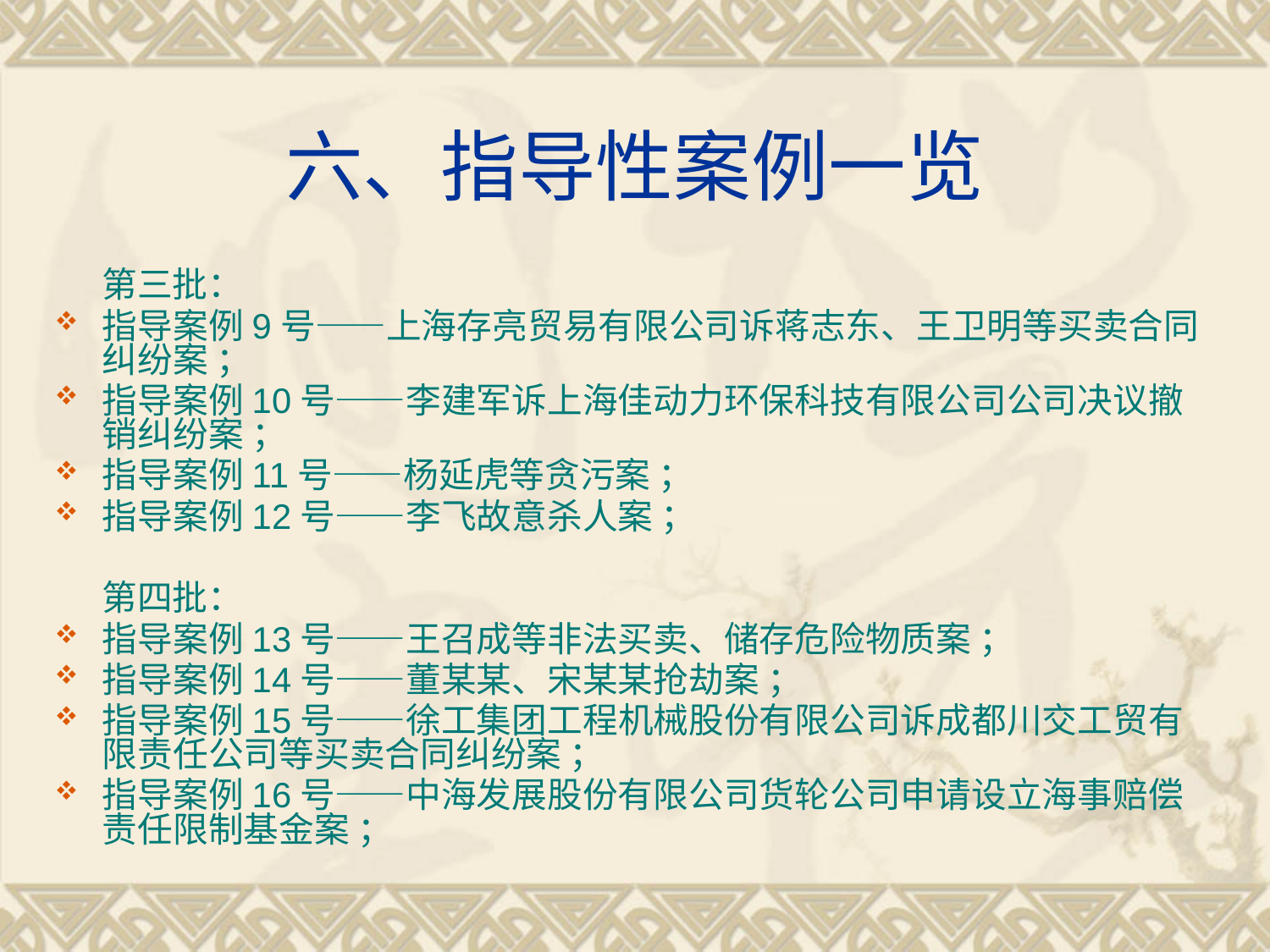

# 六、指导性案例一览
     第三批：
指导案例9号——上海存亮贸易有限公司诉蒋志东、王卫明等买卖合同纠纷案 ；
指导案例10号——李建军诉上海佳动力环保科技有限公司公司决议撤销纠纷案 ；
指导案例11号——杨延虎等贪污案 ；
指导案例12号——李飞故意杀人案 ；

     第四批：
指导案例13号——王召成等非法买卖、储存危险物质案 ；
指导案例14号——董某某、宋某某抢劫案 ；
指导案例15号——徐工集团工程机械股份有限公司诉成都川交工贸有限责任公司等买卖合同纠纷案 ；
指导案例16号——中海发展股份有限公司货轮公司申请设立海事赔偿责任限制基金案 ；